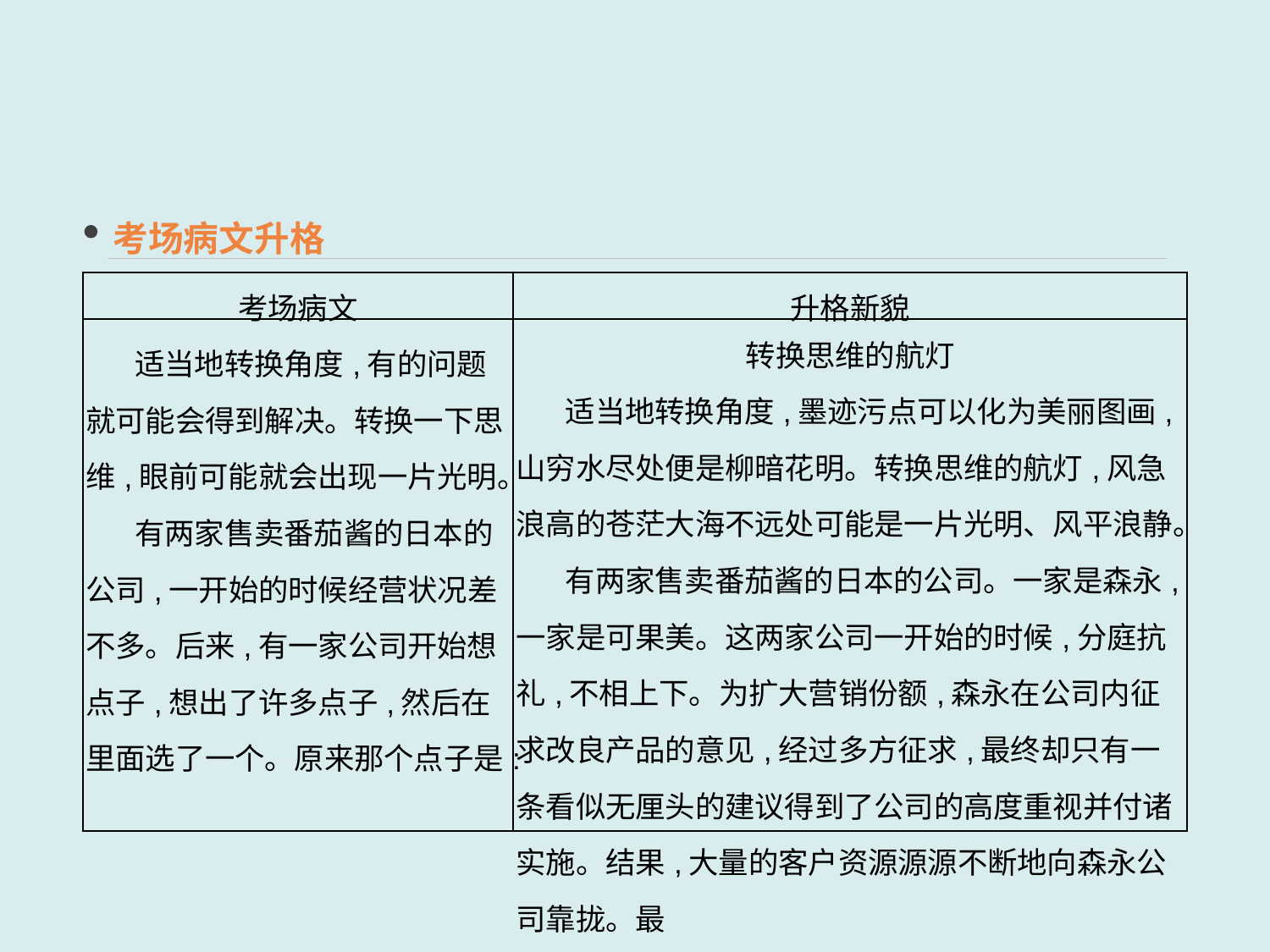

考场病文升格

| 考场病文 | 升格新貌 |
| --- | --- |
| 适当地转换角度,有的问题就可能会得到解决。转换一下思维,眼前可能就会出现一片光明。 有两家售卖番茄酱的日本的公司,一开始的时候经营状况差不多。后来,有一家公司开始想点子,想出了许多点子,然后在里面选了一个。原来那个点子是: | 转换思维的航灯 适当地转换角度,墨迹污点可以化为美丽图画,山穷水尽处便是柳暗花明。转换思维的航灯,风急浪高的苍茫大海不远处可能是一片光明、风平浪静。 有两家售卖番茄酱的日本的公司。一家是森永,一家是可果美。这两家公司一开始的时候,分庭抗礼,不相上下。为扩大营销份额,森永在公司内征求改良产品的意见,经过多方征求,最终却只有一条看似无厘头的建议得到了公司的高度重视并付诸实施。结果,大量的客户资源源源不断地向森永公司靠拢。最 |